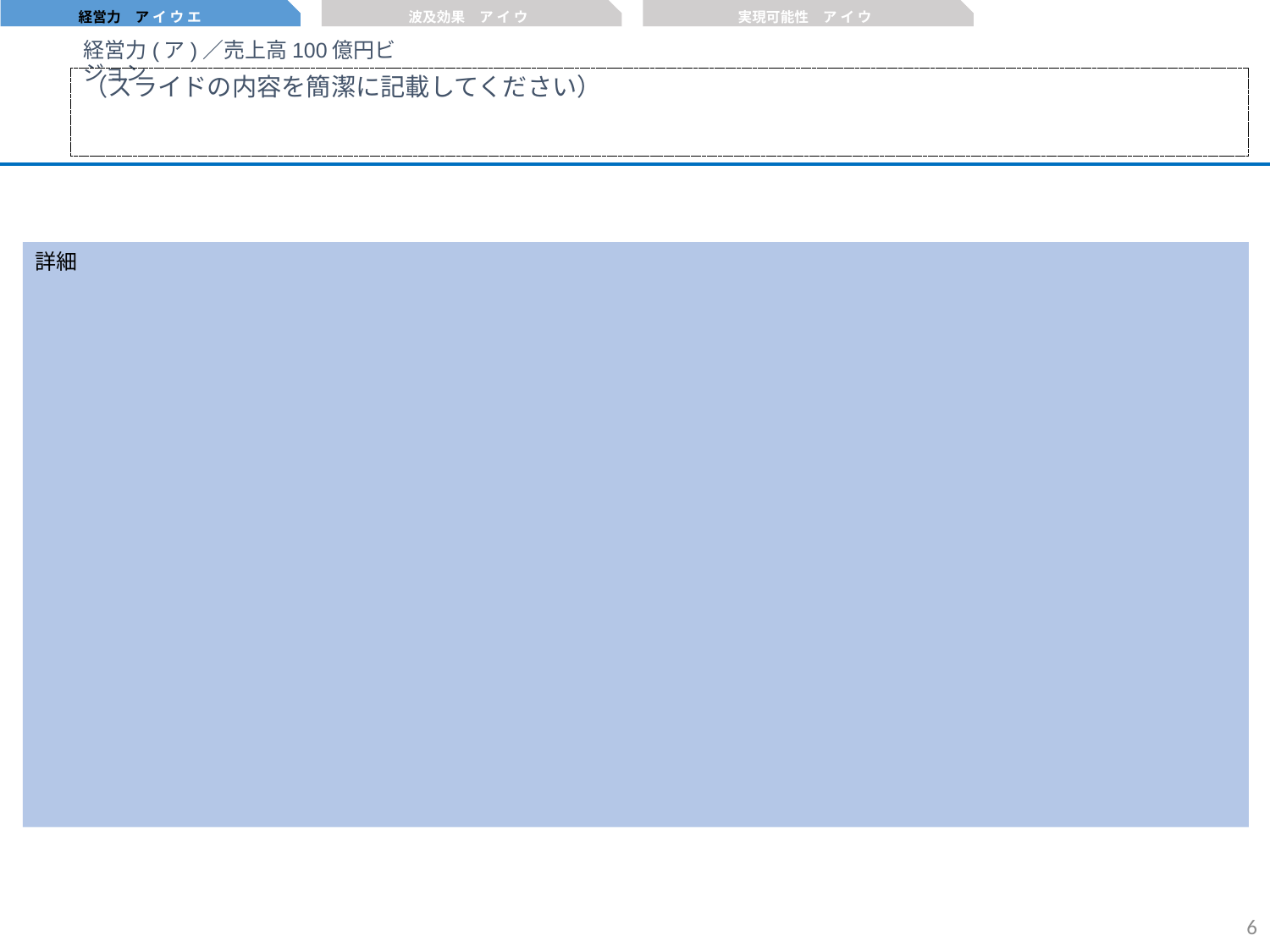

経営力　ア イ ウ エ
波及効果　ア イ ウ
実現可能性　ア イ ウ
経営力(ア)／売上高100億円ビジョン
（スライドの内容を簡潔に記載してください）
詳細
6